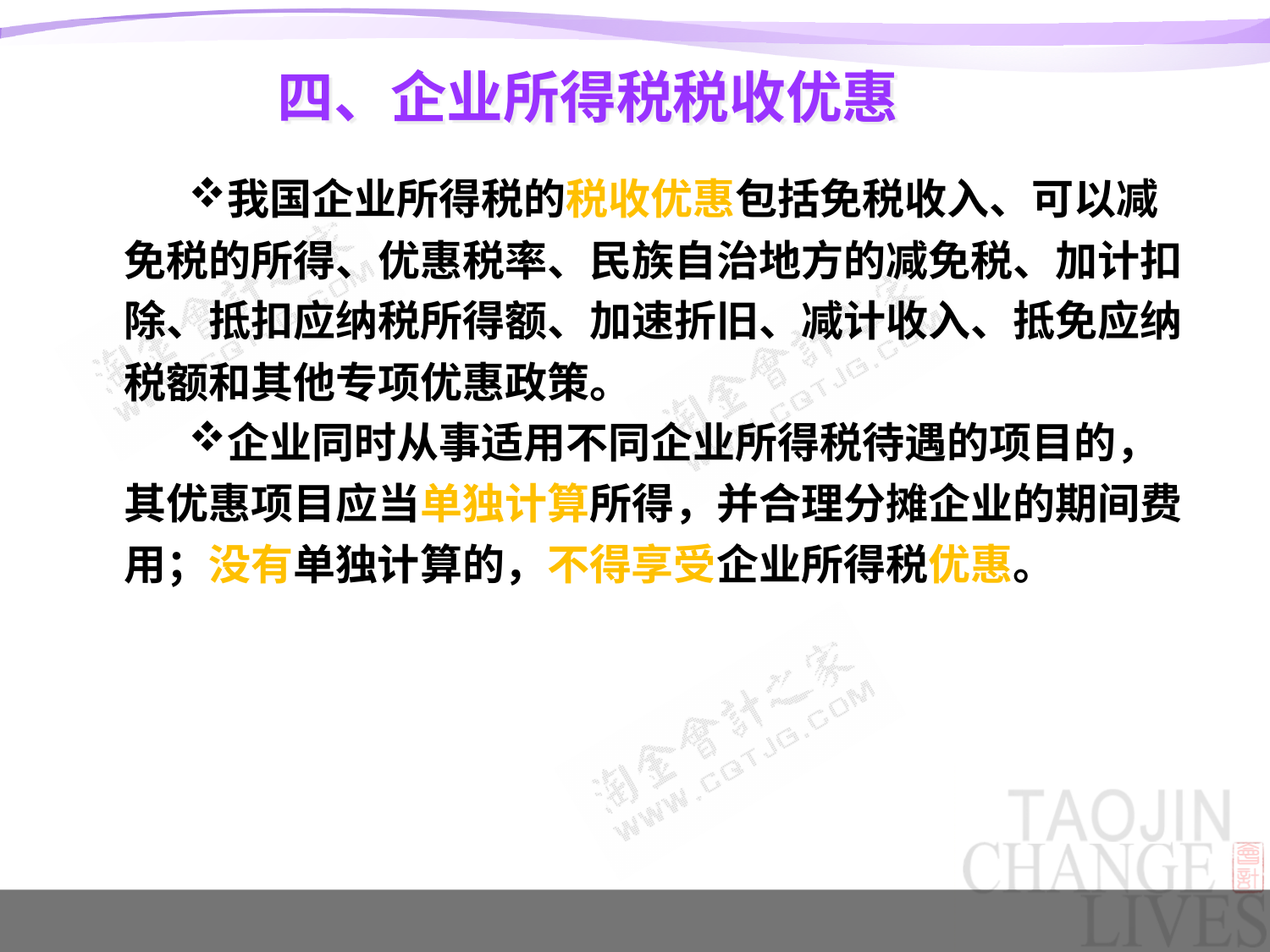

# 四、企业所得税税收优惠
我国企业所得税的税收优惠包括免税收入、可以减免税的所得、优惠税率、民族自治地方的减免税、加计扣除、抵扣应纳税所得额、加速折旧、减计收入、抵免应纳税额和其他专项优惠政策。
企业同时从事适用不同企业所得税待遇的项目的，其优惠项目应当单独计算所得，并合理分摊企业的期间费用；没有单独计算的，不得享受企业所得税优惠。